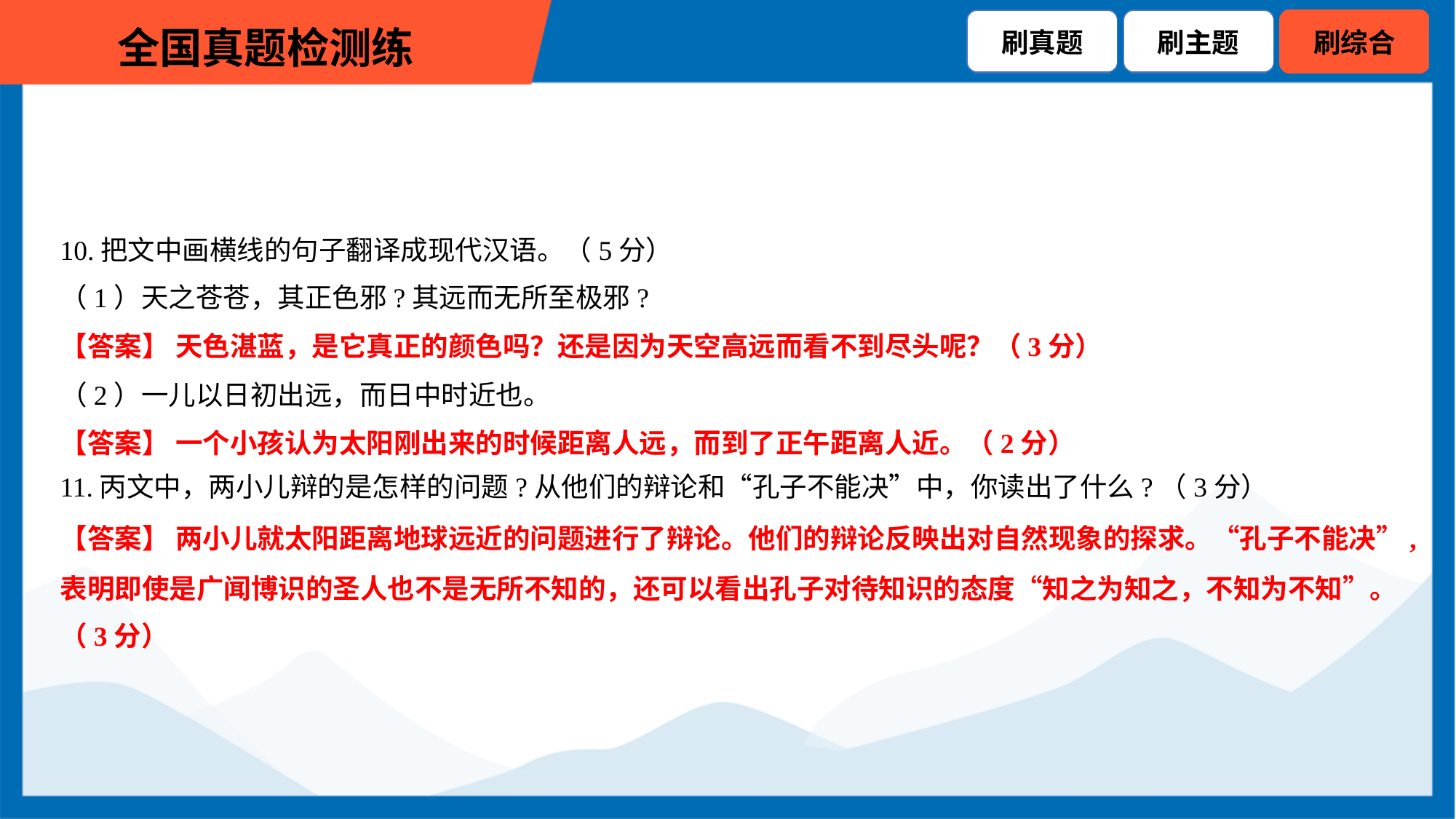

10.把文中画横线的句子翻译成现代汉语。（5分）
（1）天之苍苍，其正色邪?其远而无所至极邪?
【答案】 天色湛蓝，是它真正的颜色吗？还是因为天空高远而看不到尽头呢？（3分）
（2）一儿以日初出远，而日中时近也。
【答案】 一个小孩认为太阳刚出来的时候距离人远，而到了正午距离人近。（2分）
11.丙文中，两小儿辩的是怎样的问题?从他们的辩论和“孔子不能决”中，你读出了什么?（3分）
【答案】 两小儿就太阳距离地球远近的问题进行了辩论。他们的辩论反映出对自然现象的探求。“孔子不能决”,
表明即使是广闻博识的圣人也不是无所不知的，还可以看出孔子对待知识的态度“知之为知之，不知为不知”。
（3分）